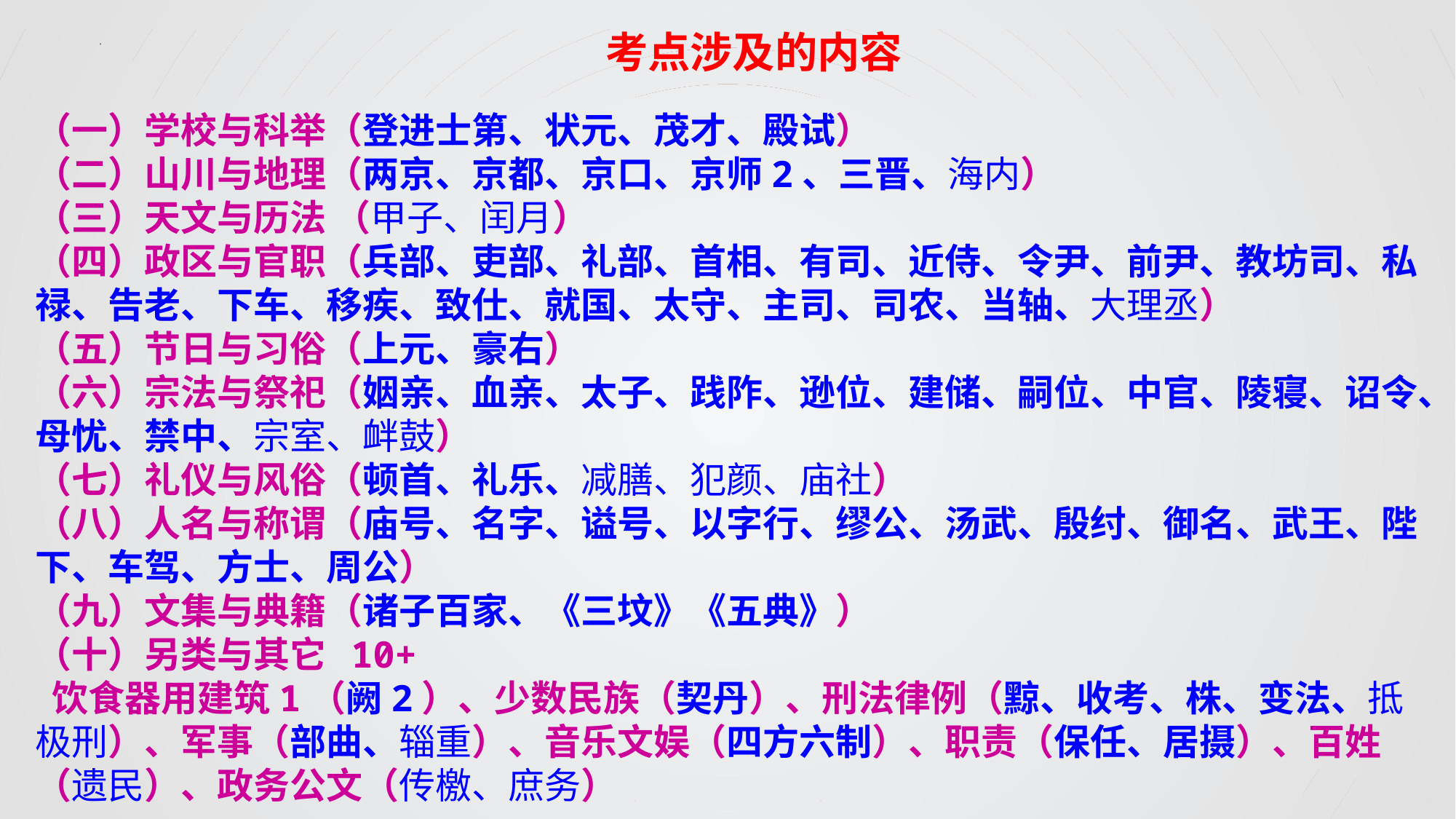

考点涉及的内容
（一）学校与科举（登进士第、状元、茂才、殿试）
（二）山川与地理（两京、京都、京口、京师2、三晋、海内）
（三）天文与历法 （甲子、闰月）
（四）政区与官职（兵部、吏部、礼部、首相、有司、近侍、令尹、前尹、教坊司、私禄、告老、下车、移疾、致仕、就国、太守、主司、司农、当轴、大理丞）
（五）节日与习俗（上元、豪右）
（六）宗法与祭祀（姻亲、血亲、太子、践阼、逊位、建储、嗣位、中官、陵寝、诏令、母忧、禁中、宗室、衅鼓）
（七）礼仪与风俗（顿首、礼乐、减膳、犯颜、庙社）
（八）人名与称谓（庙号、名字、谥号、以字行、缪公、汤武、殷纣、御名、武王、陛下、车驾、方士、周公）
（九）文集与典籍（诸子百家、《三坟》《五典》）
（十）另类与其它  10+
 饮食器用建筑1（阙2）、少数民族（契丹）、刑法律例（黥、收考、株、变法、抵极刑）、军事（部曲、辎重）、音乐文娱（四方六制）、职责（保任、居摄）、百姓（遗民）、政务公文（传檄、庶务）